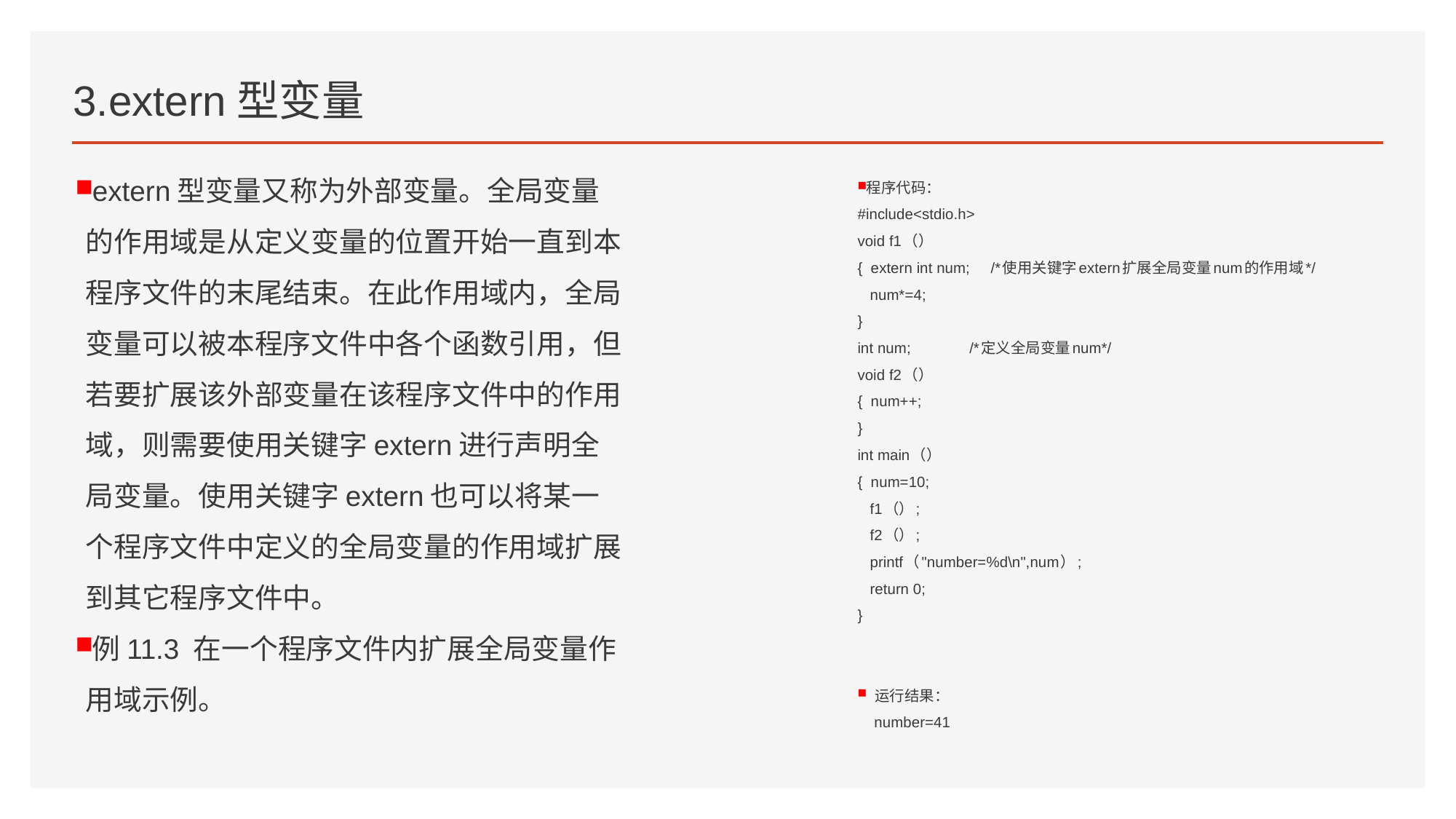

# 3.extern型变量
extern型变量又称为外部变量。全局变量的作用域是从定义变量的位置开始一直到本程序文件的末尾结束。在此作用域内，全局变量可以被本程序文件中各个函数引用，但若要扩展该外部变量在该程序文件中的作用域，则需要使用关键字extern进行声明全局变量。使用关键字extern也可以将某一个程序文件中定义的全局变量的作用域扩展到其它程序文件中。
例11.3 在一个程序文件内扩展全局变量作用域示例。
程序代码：
#include<stdio.h>
void f1（）
{  extern int num;     /*使用关键字extern扩展全局变量num的作用域*/
   num*=4;
}
int num;              /*定义全局变量num*/
void f2（）
{  num++;
}
int main（）
{  num=10;
   f1（）;
   f2（）;
   printf（"number=%d\n",num）;
   return 0;
}

  运行结果：
    number=41